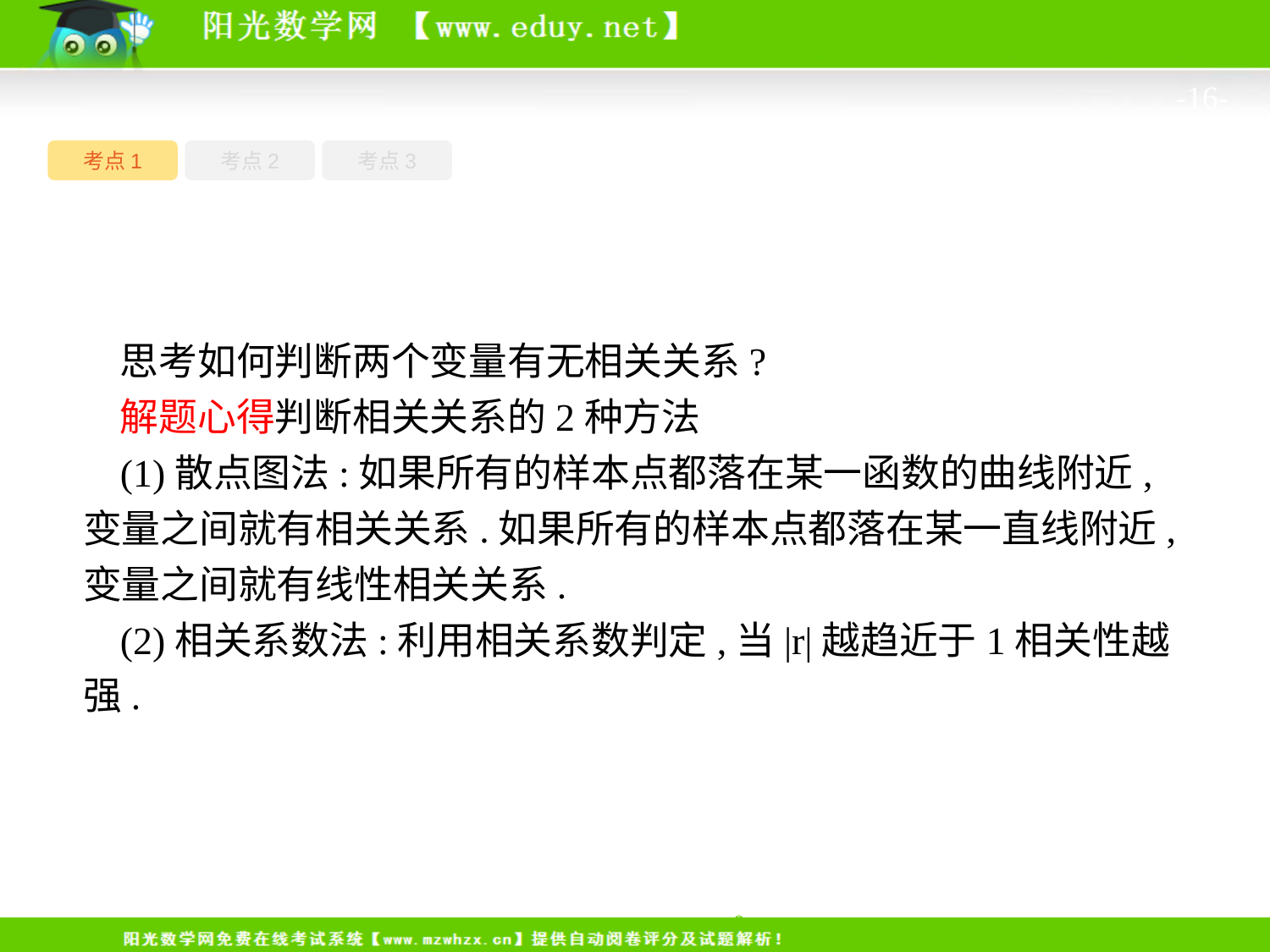

-16-
考点1
考点3
考点2
思考如何判断两个变量有无相关关系?
解题心得判断相关关系的2种方法
(1)散点图法:如果所有的样本点都落在某一函数的曲线附近,变量之间就有相关关系.如果所有的样本点都落在某一直线附近,变量之间就有线性相关关系.
(2)相关系数法:利用相关系数判定,当|r|越趋近于1相关性越强.